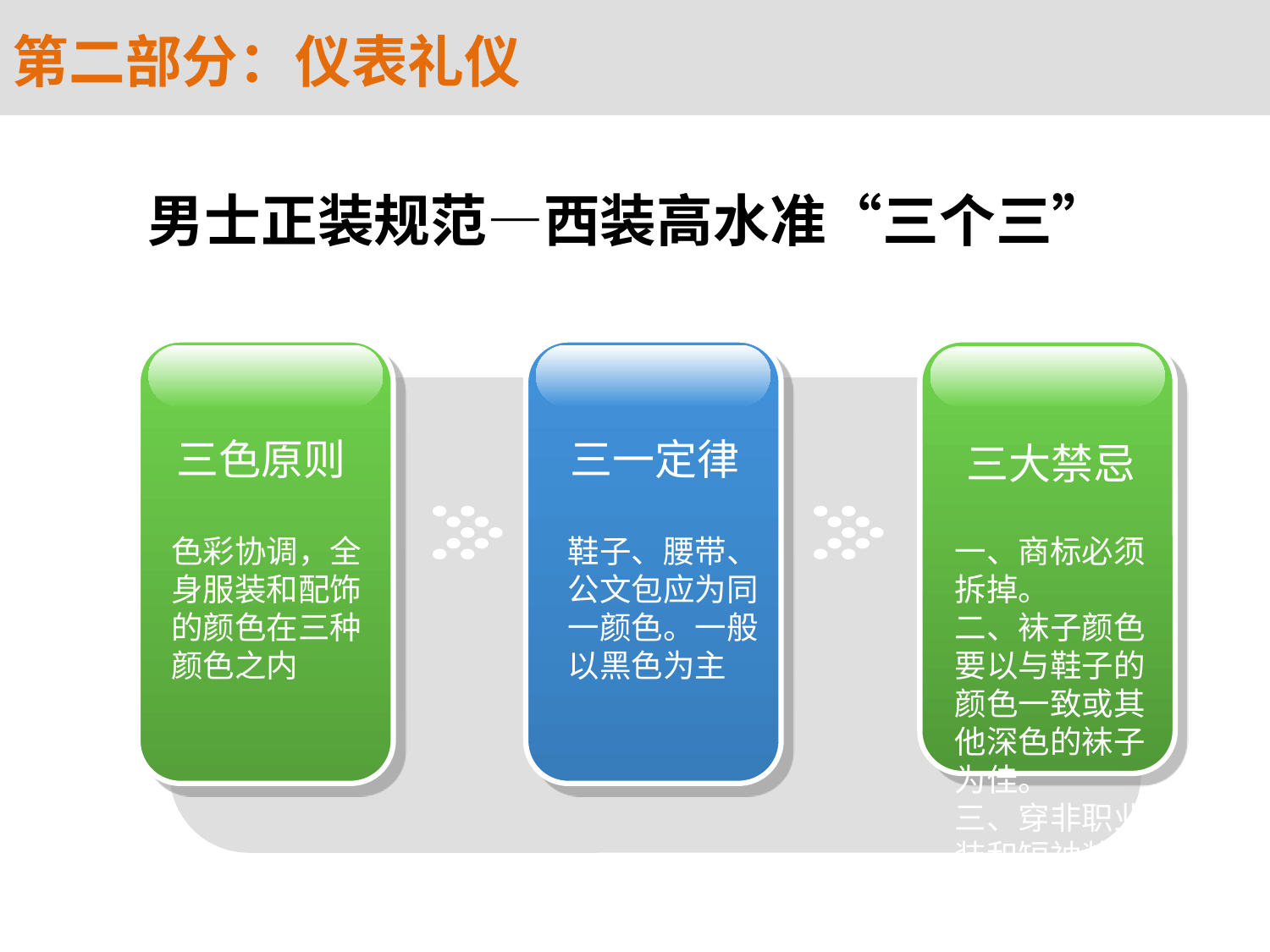

第二部分：仪表礼仪
男士正装规范—西装高水准“三个三”

三色原则
三一定律

三大禁忌

色彩协调，全身服装和配饰的颜色在三种颜色之内
鞋子、腰带、公文包应为同一颜色。一般以黑色为主
一、商标必须拆掉。
二、袜子颜色要以与鞋子的颜色一致或其他深色的袜子为佳。
三、穿非职业装和短袖装时不打领带，穿夹克不打领带。领带长度，是以领带箭头在皮带扣的上沿为宜